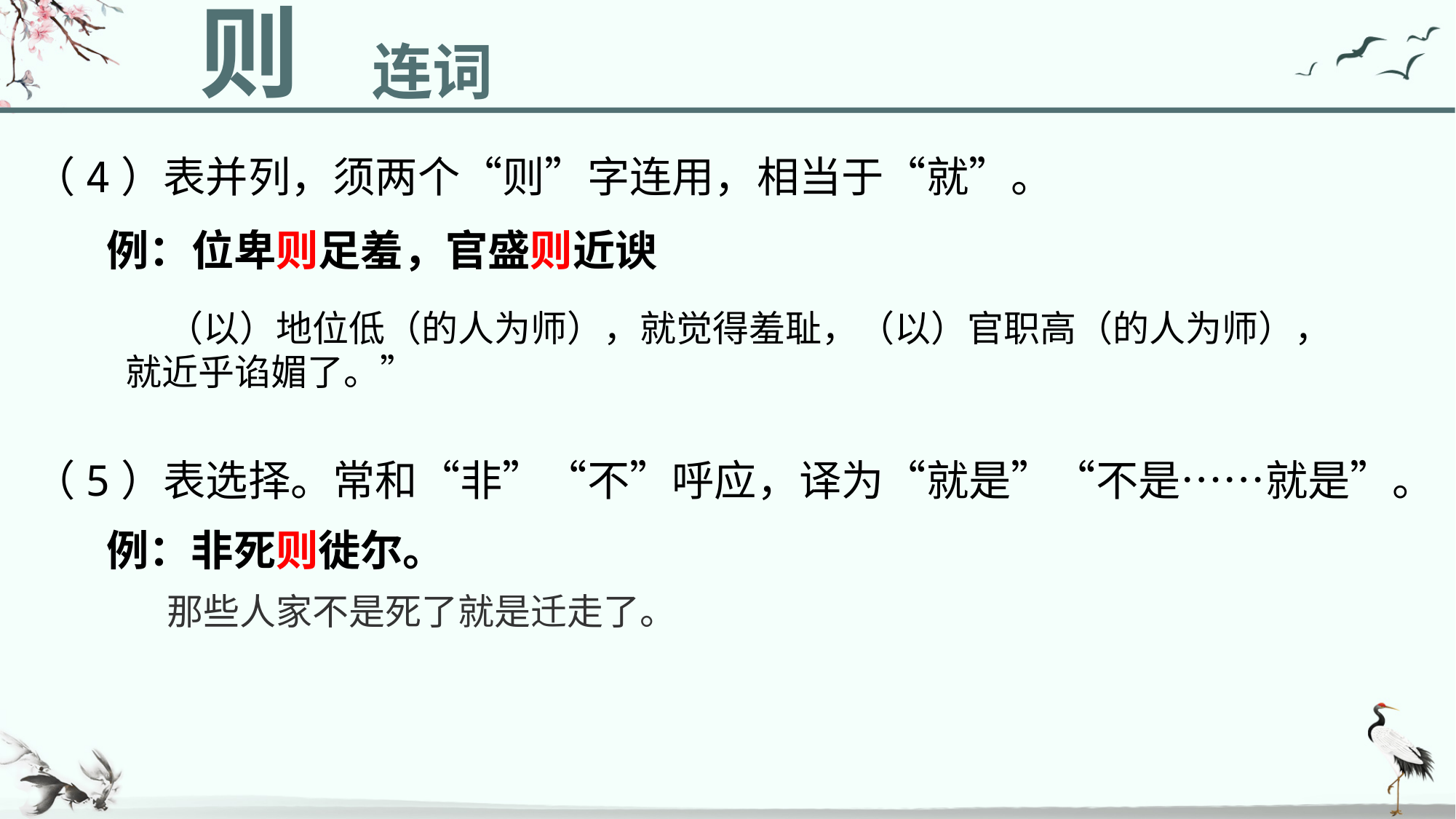

则

连词
（4）表并列，须两个“则”字连用，相当于“就”。

例：位卑则足羞，官盛则近谀
    （以）地位低（的人为师），就觉得羞耻，（以）官职高（的人为师），就近乎谄媚了。”
（5）表选择。常和“非”“不”呼应，译为“就是”“不是……就是”。
例：非死则徙尔。
那些人家不是死了就是迁走了。